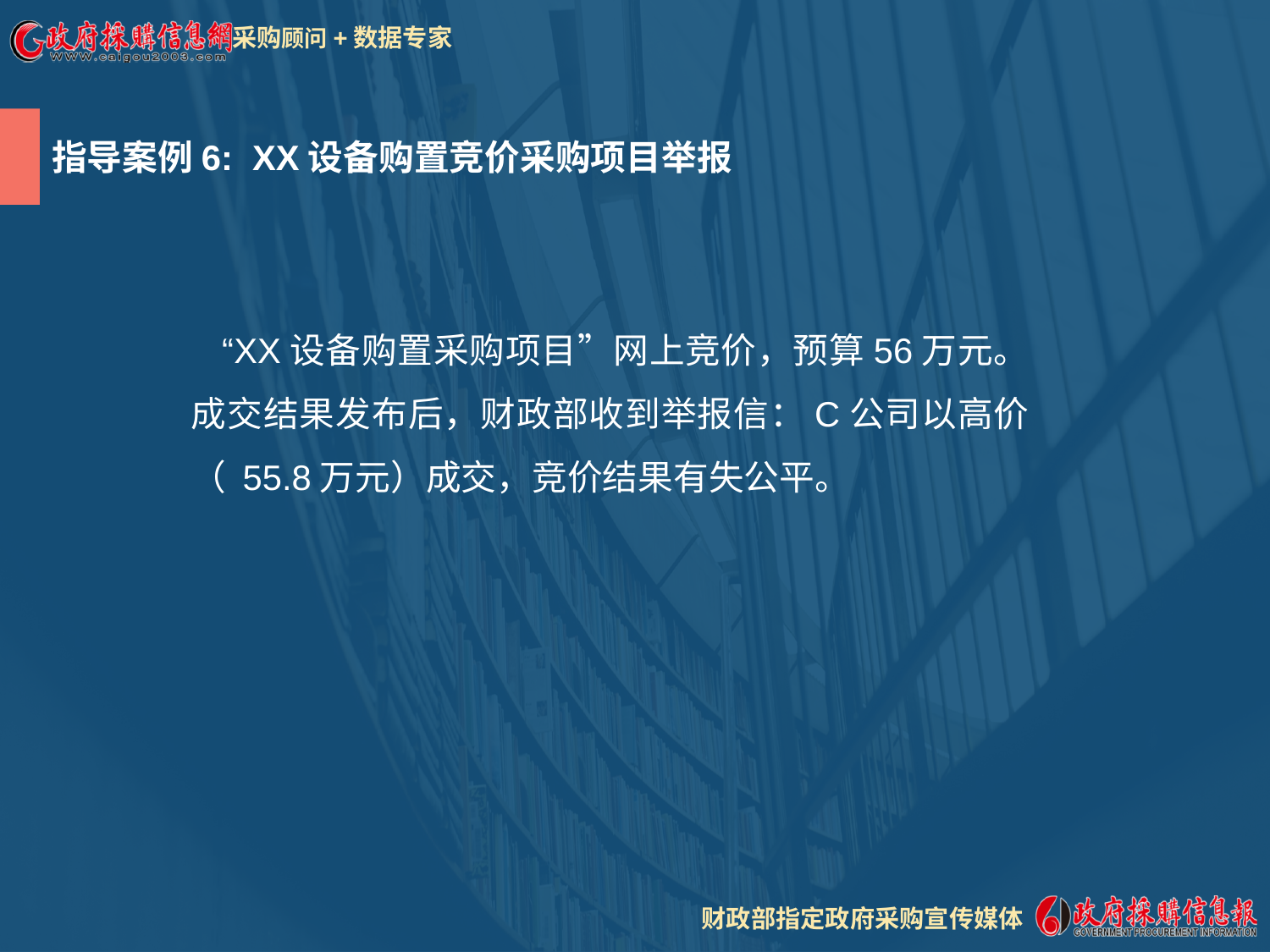

指导案例6:  XX设备购置竞价采购项目举报
   “XX设备购置采购项目”网上竞价，预算56万元。成交结果发布后，财政部收到举报信：C公司以高价（ 55.8万元）成交，竞价结果有失公平。